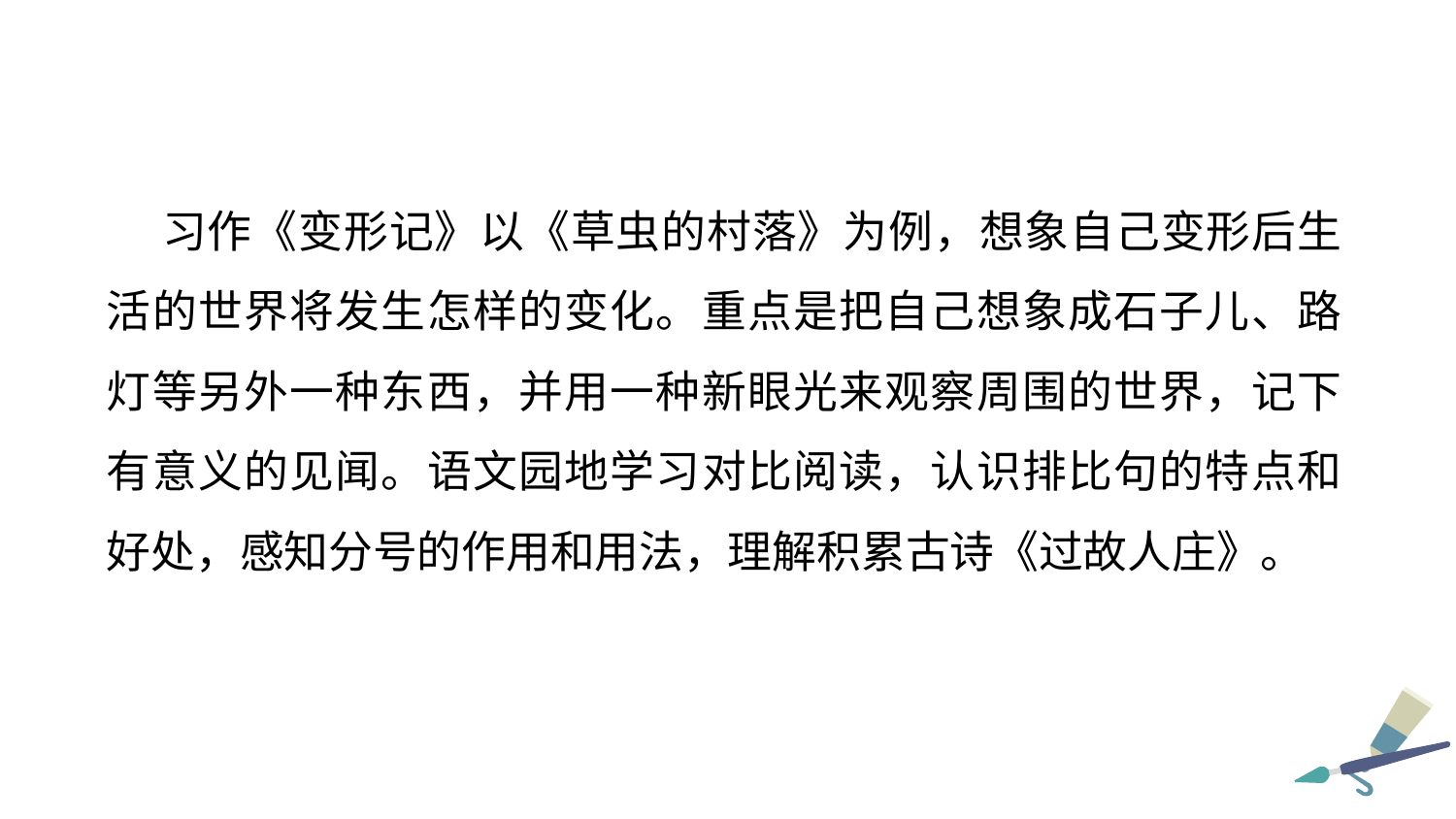

习作《变形记》以《草虫的村落》为例，想象自己变形后生活的世界将发生怎样的变化。重点是把自己想象成石子儿、路灯等另外一种东西，并用一种新眼光来观察周围的世界，记下有意义的见闻。语文园地学习对比阅读，认识排比句的特点和好处，感知分号的作用和用法，理解积累古诗《过故人庄》。